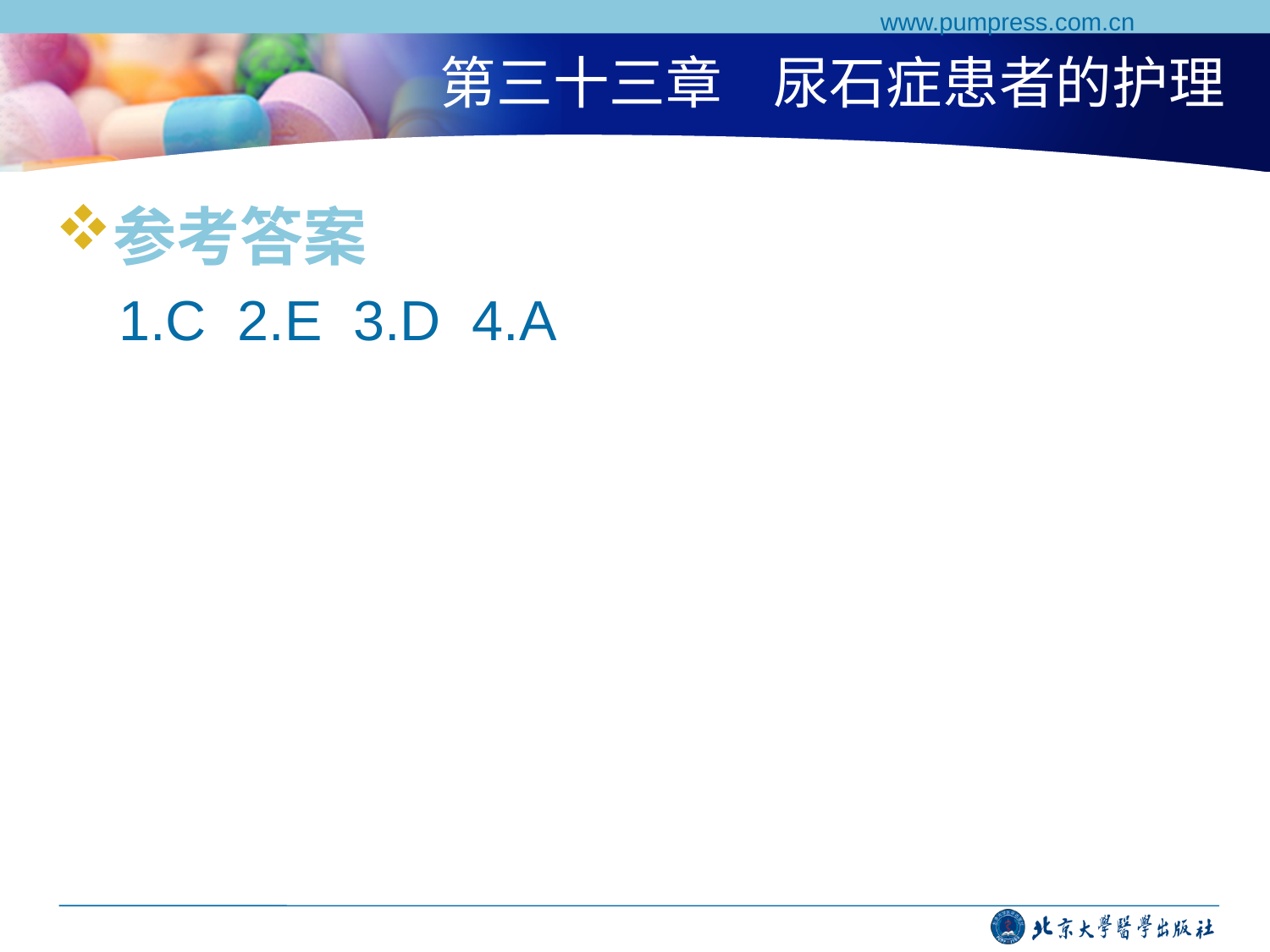

www.pumpress.com.cn
# 第三十三章    尿石症患者的护理
参考答案
1.C  2.E  3.D  4.A